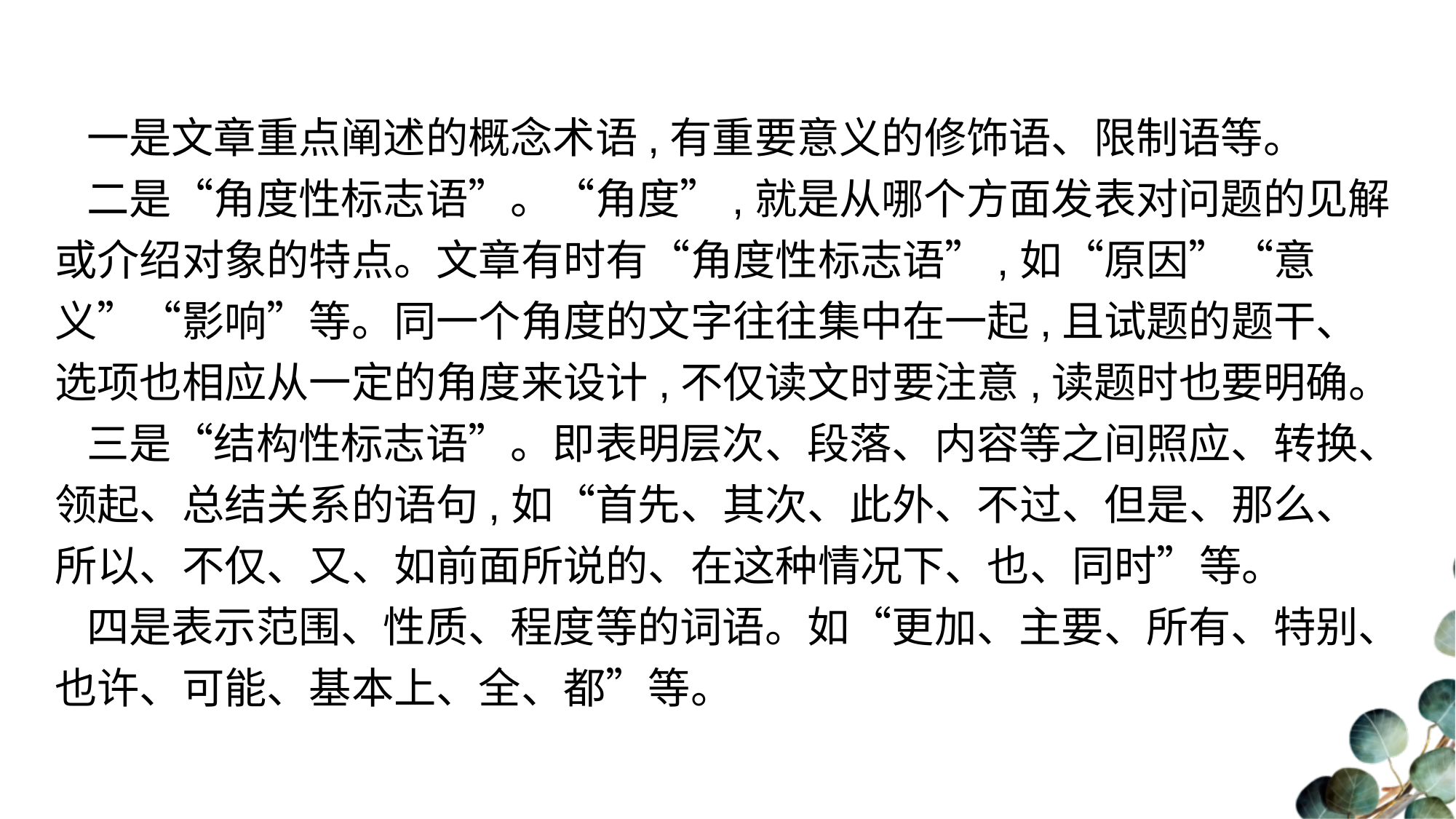

一是文章重点阐述的概念术语,有重要意义的修饰语、限制语等。
二是“角度性标志语”。“角度”,就是从哪个方面发表对问题的见解或介绍对象的特点。文章有时有“角度性标志语”,如“原因”“意义”“影响”等。同一个角度的文字往往集中在一起,且试题的题干、选项也相应从一定的角度来设计,不仅读文时要注意,读题时也要明确。
三是“结构性标志语”。即表明层次、段落、内容等之间照应、转换、领起、总结关系的语句,如“首先、其次、此外、不过、但是、那么、所以、不仅、又、如前面所说的、在这种情况下、也、同时”等。
四是表示范围、性质、程度等的词语。如“更加、主要、所有、特别、也许、可能、基本上、全、都”等。